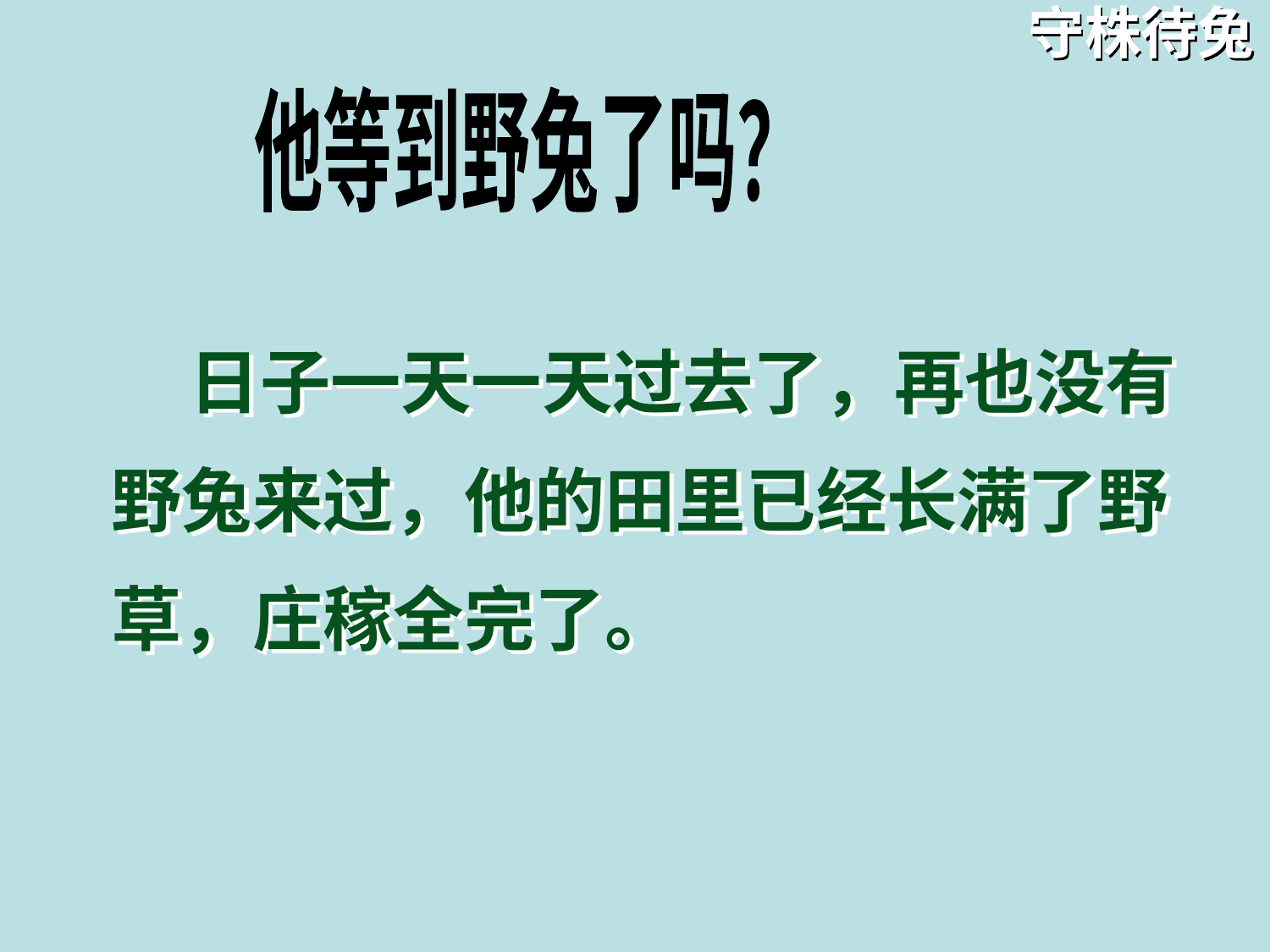

守株待兔
他等到野兔了吗？
     日子一天一天过去了，再也没有野兔来过，他的田里已经长满了野草，庄稼全完了。